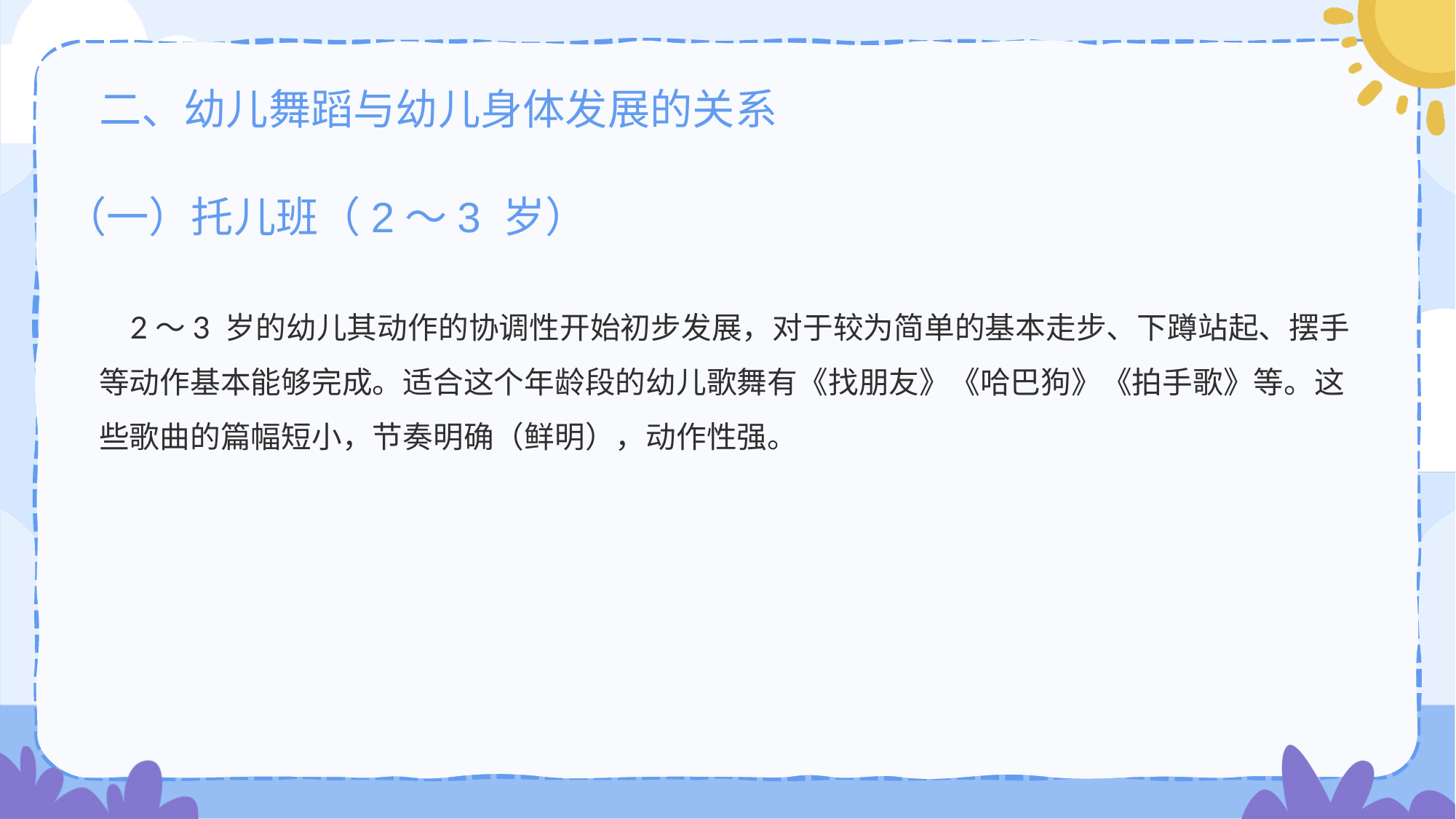

二、幼儿舞蹈与幼儿身体发展的关系
（一）托儿班（2～3 岁）
    2～3 岁的幼儿其动作的协调性开始初步发展，对于较为简单的基本走步、下蹲站起、摆手等动作基本能够完成。适合这个年龄段的幼儿歌舞有《找朋友》《哈巴狗》《拍手歌》等。这些歌曲的篇幅短小，节奏明确（鲜明），动作性强。